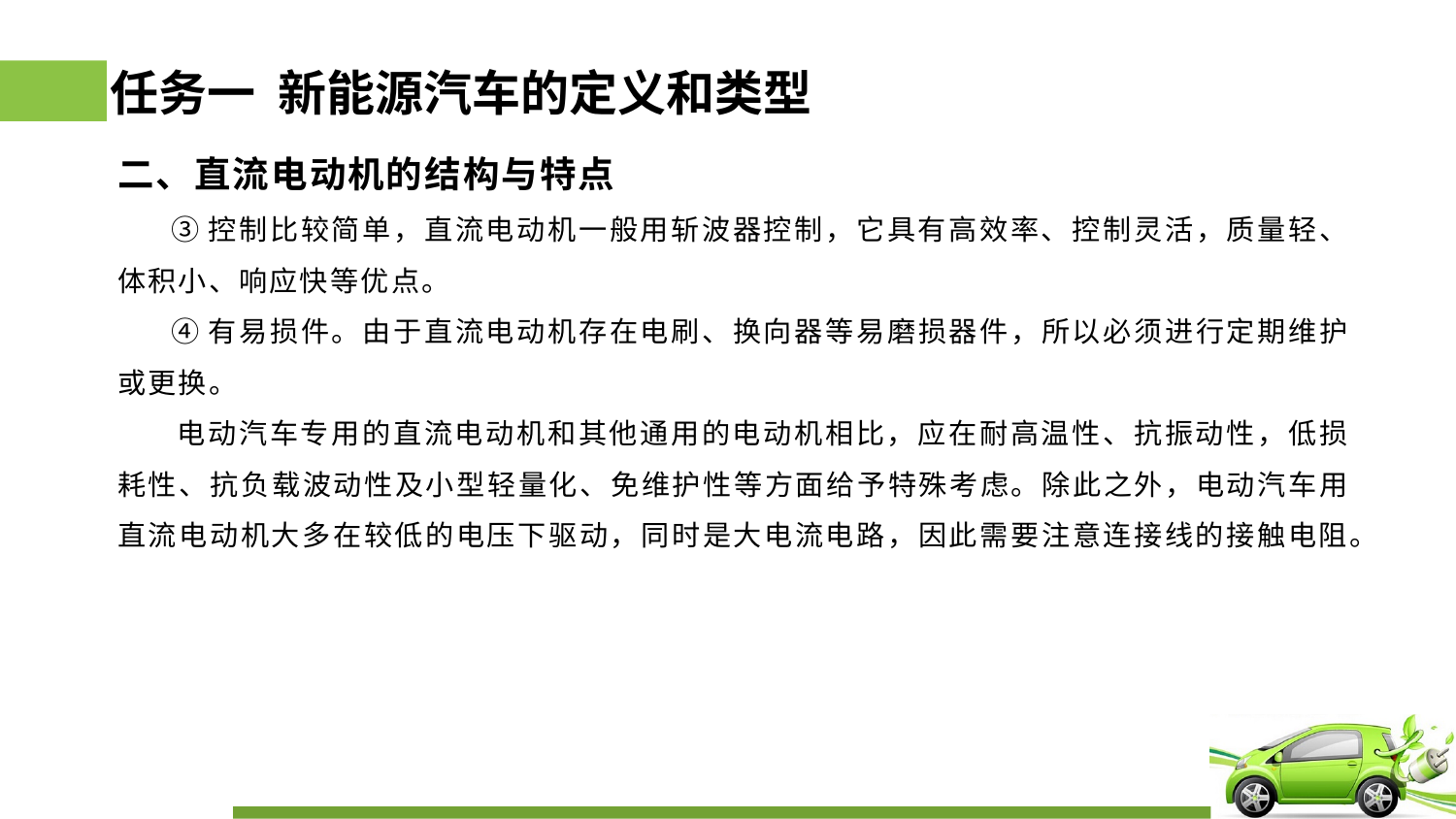

# 任务一  新能源汽车的定义和类型
二、直流电动机的结构与特点
      ③控制比较简单，直流电动机一般用斩波器控制，它具有高效率、控制灵活，质量轻、体积小、响应快等优点。
      ④有易损件。由于直流电动机存在电刷、换向器等易磨损器件，所以必须进行定期维护或更换。
      电动汽车专用的直流电动机和其他通用的电动机相比，应在耐高温性、抗振动性，低损耗性、抗负载波动性及小型轻量化、免维护性等方面给予特殊考虑。除此之外，电动汽车用直流电动机大多在较低的电压下驱动，同时是大电流电路，因此需要注意连接线的接触电阻。